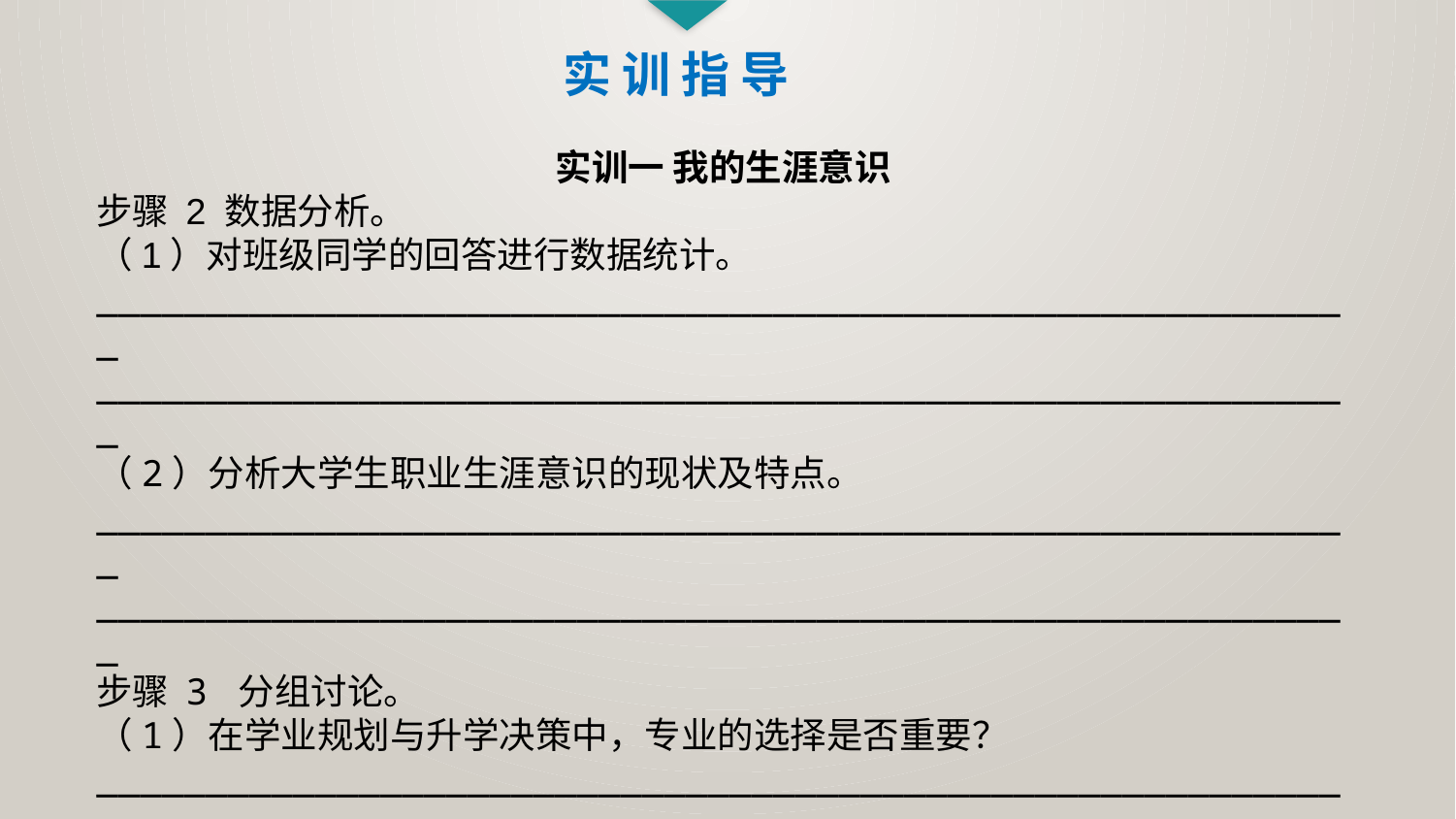

实 训 指 导
实训一 我的生涯意识
步骤 2 数据分析。
（1）对班级同学的回答进行数据统计。
__________________________________________________________
__________________________________________________________
（2）分析大学生职业生涯意识的现状及特点。
__________________________________________________________
__________________________________________________________
步骤 3 分组讨论。
（1）在学业规划与升学决策中，专业的选择是否重要？
__________________________________________________________
__________________________________________________________
（2）在大学生活中，是否需要树立明确的职业生涯目标？
__________________________________________________________
__________________________________________________________
101